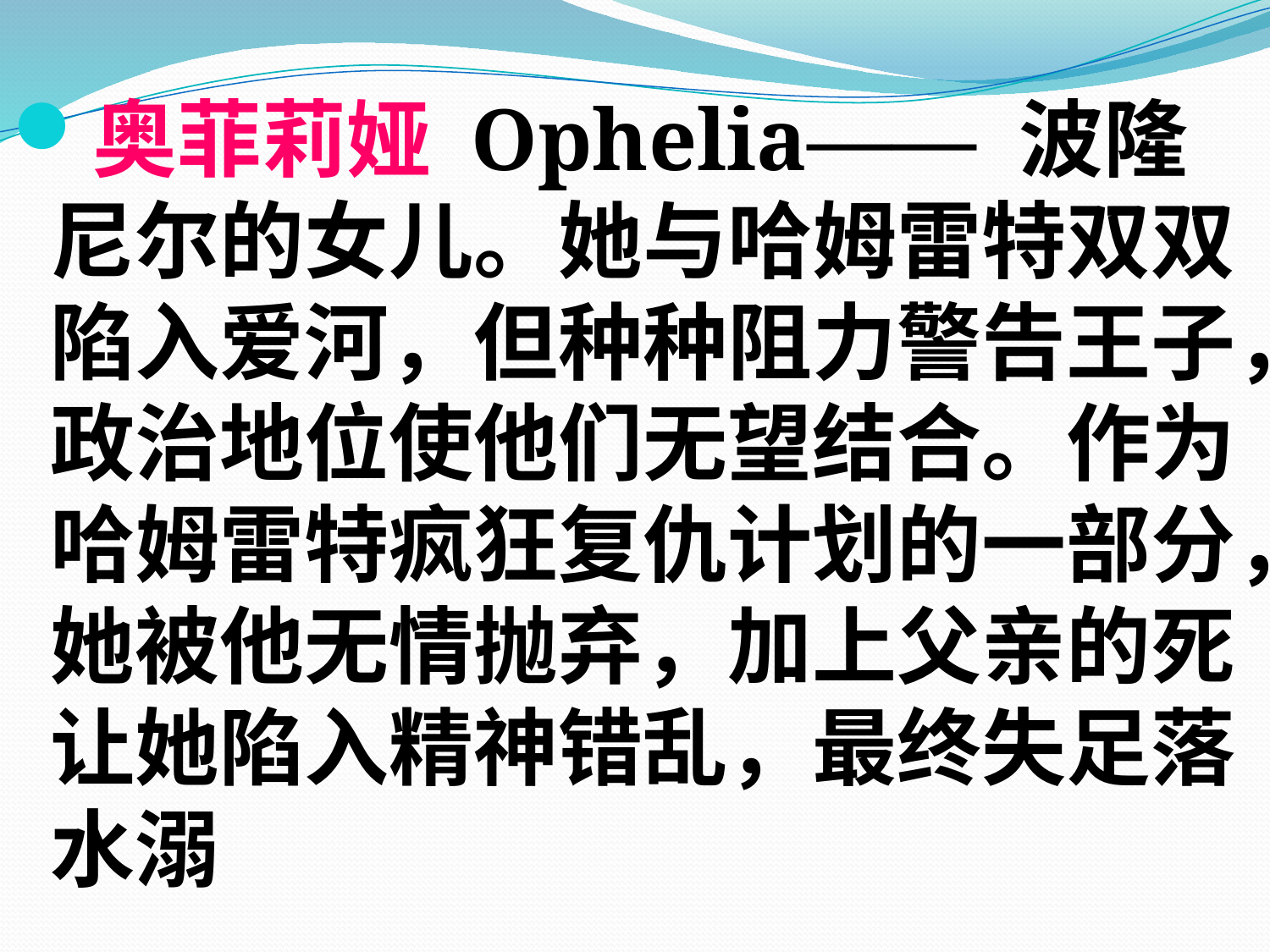

奥菲莉娅 Ophelia—— 波隆尼尔的女儿。她与哈姆雷特双双陷入爱河，但种种阻力警告王子，政治地位使他们无望结合。作为哈姆雷特疯狂复仇计划的一部分，她被他无情抛弃，加上父亲的死让她陷入精神错乱，最终失足落水溺